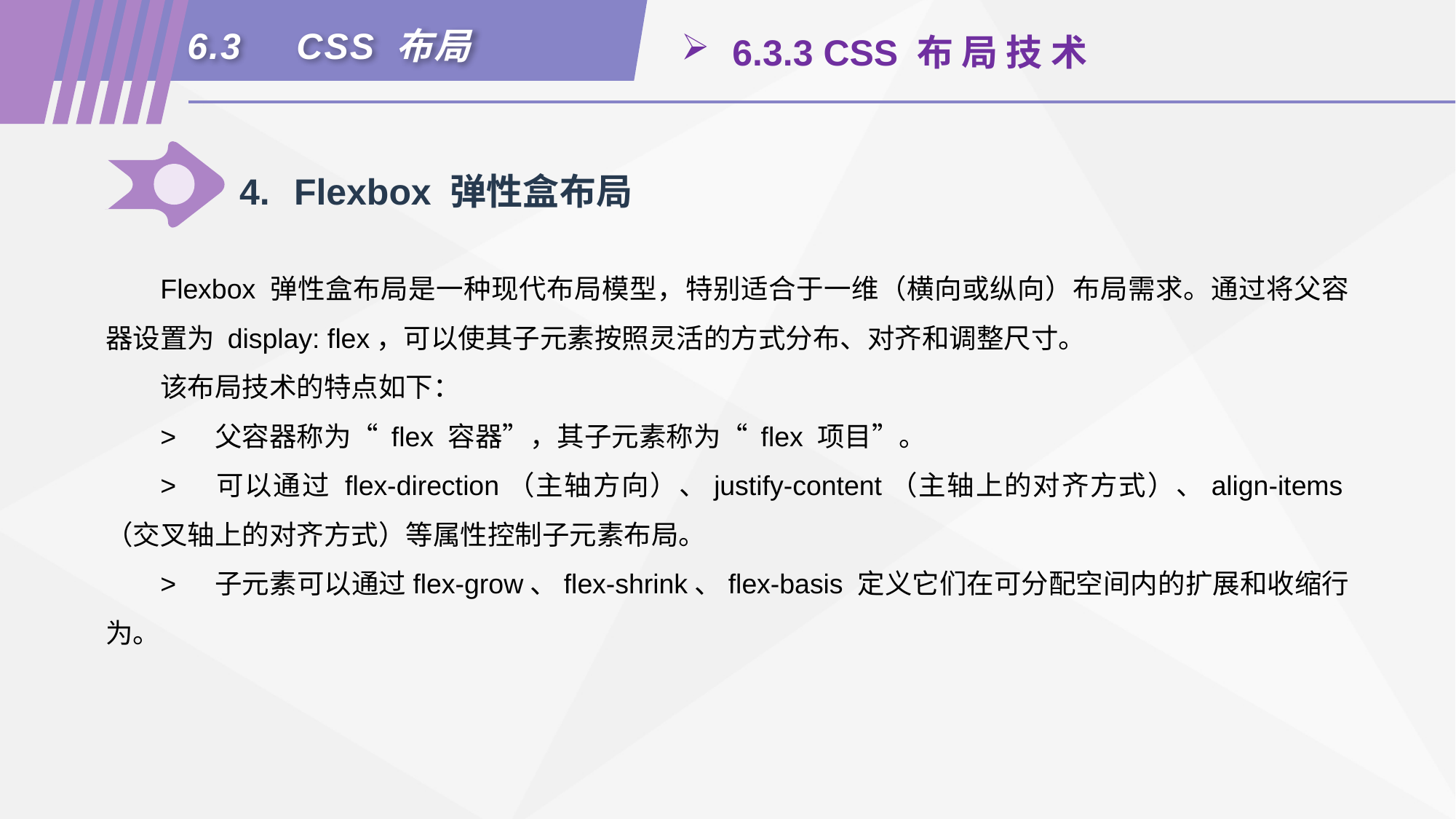

6.3	CSS 布局
 6.3.3 CSS 布 局 技 术

4.	Flexbox 弹性盒布局
Flexbox 弹性盒布局是一种现代布局模型，特别适合于一维（横向或纵向）布局需求。通过将父容器设置为 display: flex，可以使其子元素按照灵活的方式分布、对齐和调整尺寸。
该布局技术的特点如下：
>	父容器称为“ flex 容器”，其子元素称为“ flex 项目”。
>	可以通过 flex-direction（主轴方向）、justify-content（主轴上的对齐方式）、align-items（交叉轴上的对齐方式）等属性控制子元素布局。
>	子元素可以通过flex-grow、flex-shrink、flex-basis 定义它们在可分配空间内的扩展和收缩行为。